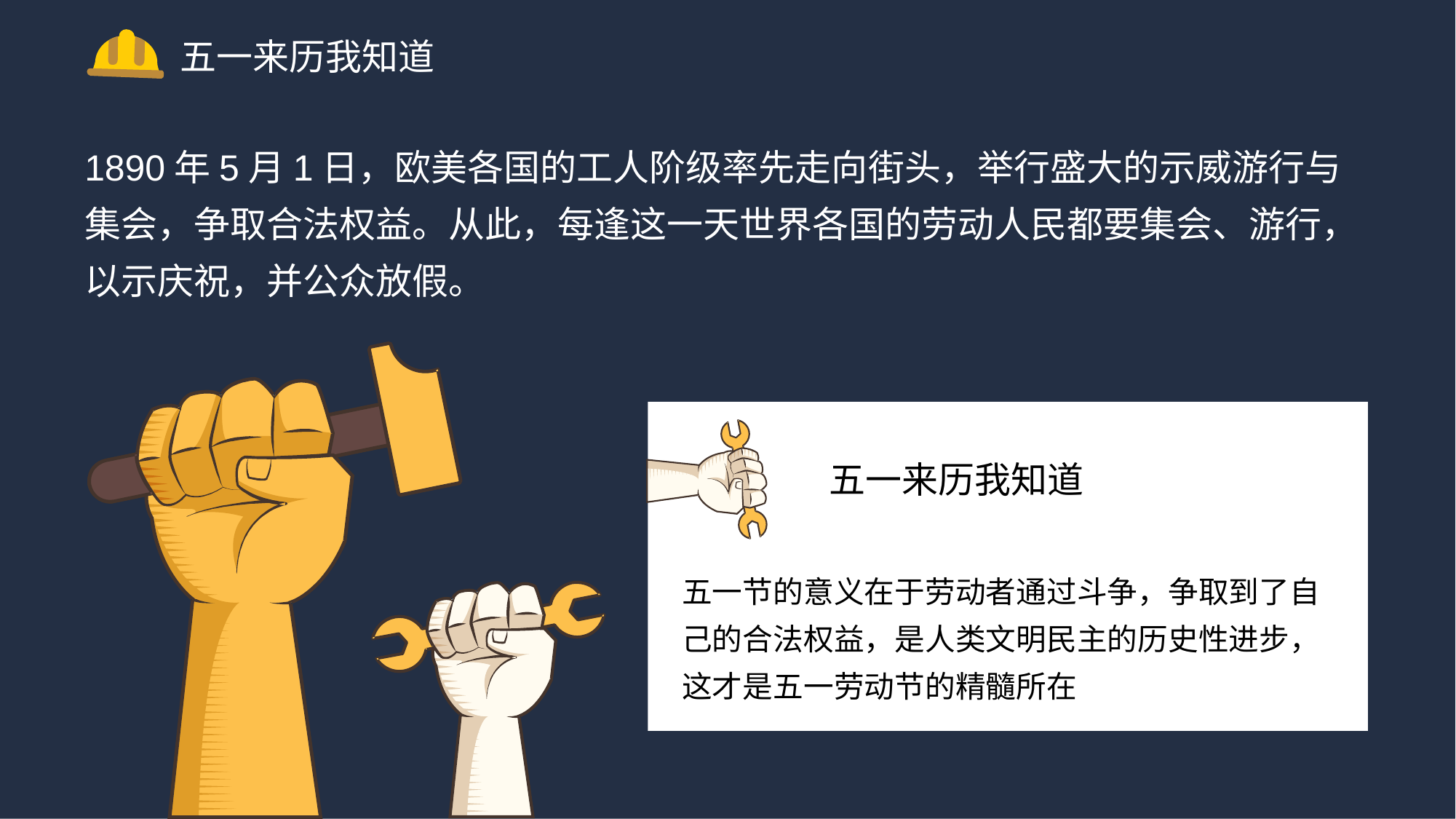

五一来历我知道

1890年5月1日，欧美各国的工人阶级率先走向街头，举行盛大的示威游行与集会，争取合法权益。从此，每逢这一天世界各国的劳动人民都要集会、游行，以示庆祝，并公众放假。

五一来历我知道
五一节的意义在于劳动者通过斗争，争取到了自己的合法权益，是人类文明民主的历史性进步，这才是五一劳动节的精髓所在